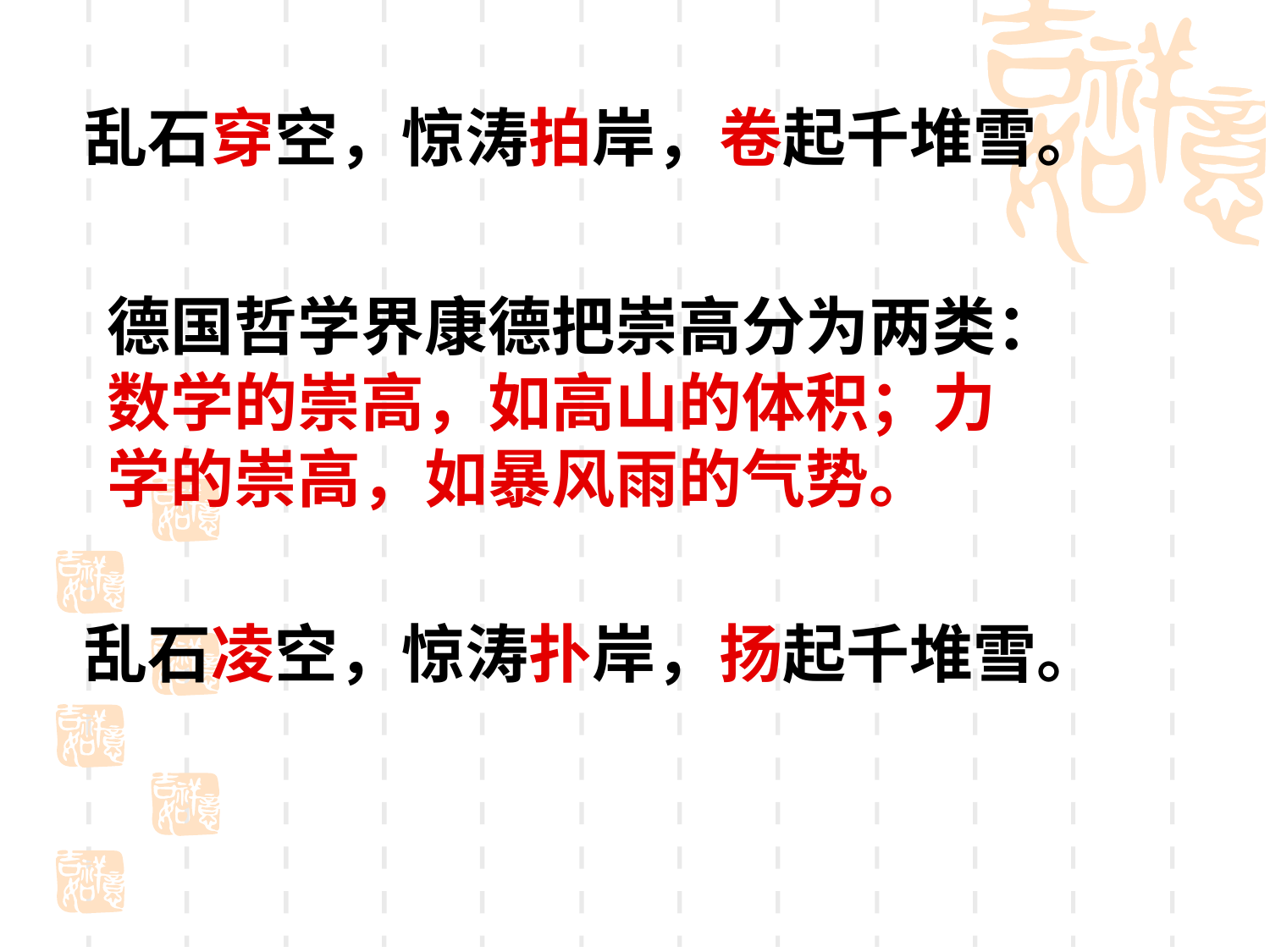

乱石穿空，惊涛拍岸，卷起千堆雪。
德国哲学界康德把崇高分为两类：数学的崇高，如高山的体积；力学的崇高，如暴风雨的气势。
乱石凌空，惊涛扑岸，扬起千堆雪。